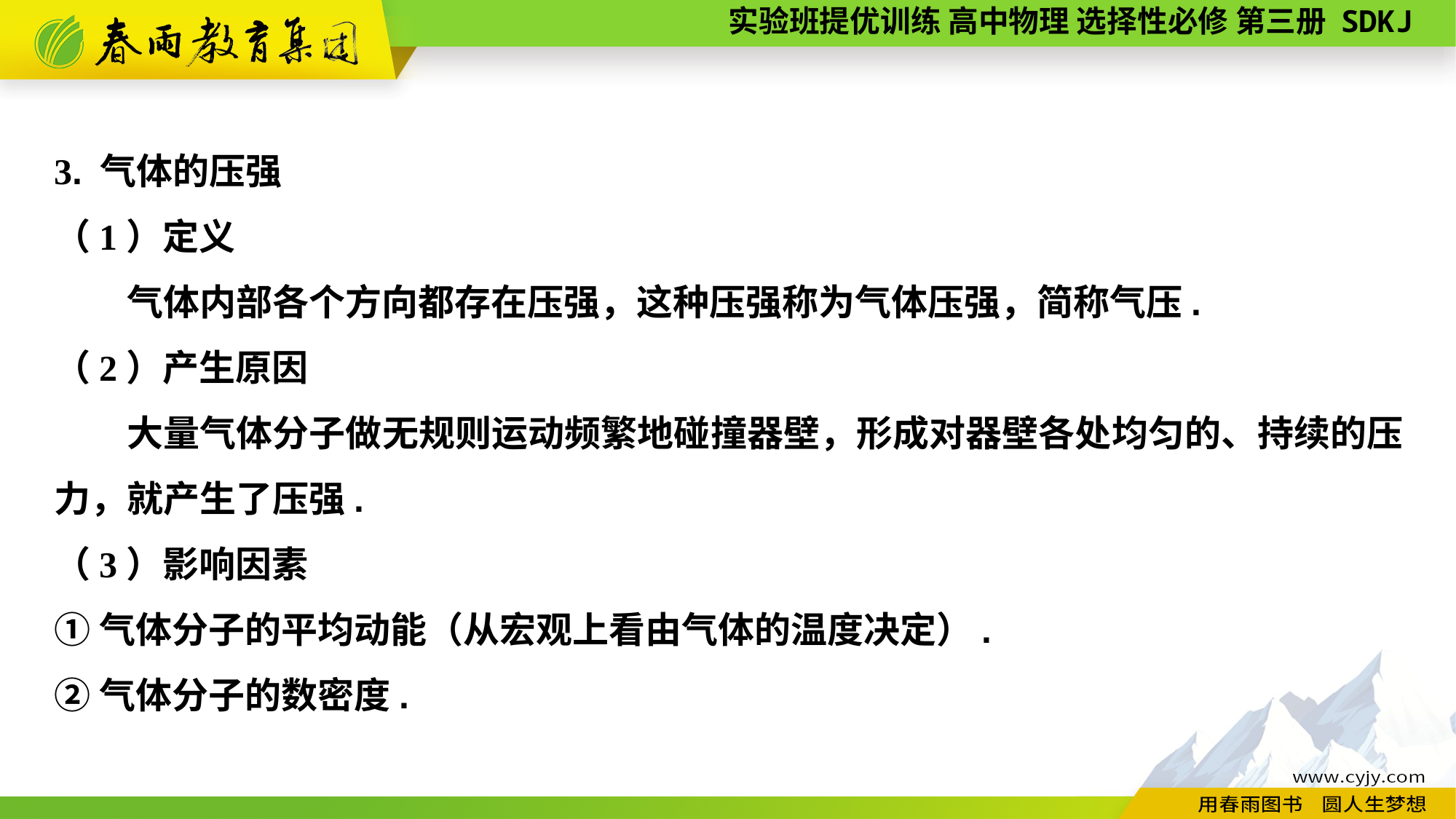

3. 气体的压强
（1）定义
　　气体内部各个方向都存在压强，这种压强称为气体压强，简称气压.
（2）产生原因
　　大量气体分子做无规则运动频繁地碰撞器壁，形成对器壁各处均匀的、持续的压力，就产生了压强.
（3）影响因素
①气体分子的平均动能（从宏观上看由气体的温度决定）.
②气体分子的数密度.